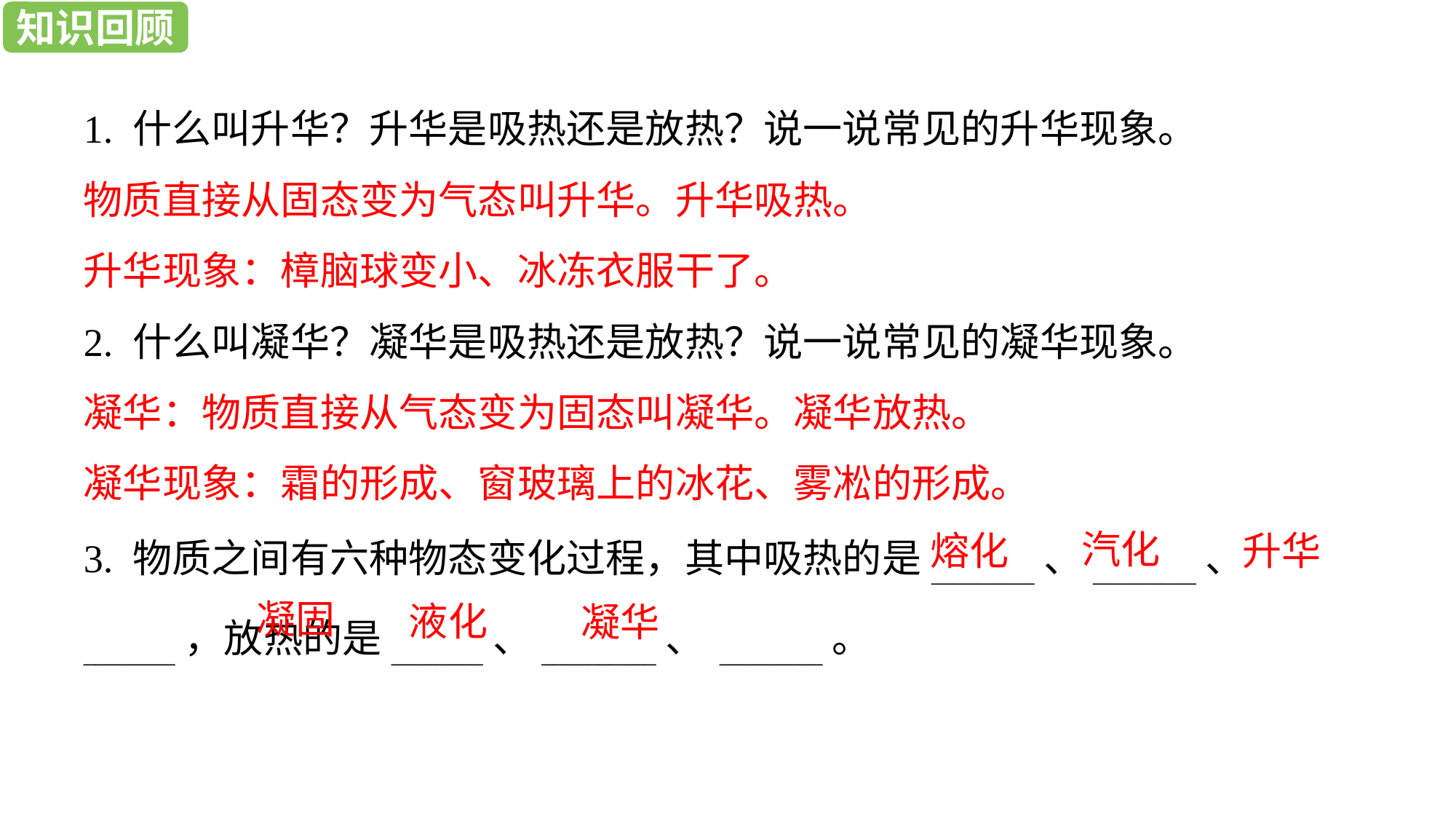

知识回顾
1. 什么叫升华？升华是吸热还是放热？说一说常见的升华现象。
物质直接从固态变为气态叫升华。升华吸热。
升华现象：樟脑球变小、冰冻衣服干了。
2. 什么叫凝华？凝华是吸热还是放热？说一说常见的凝华现象。
凝华：物质直接从气态变为固态叫凝华。凝华放热。
凝华现象：霜的形成、窗玻璃上的冰花、雾凇的形成。
3. 物质之间有六种物态变化过程，其中吸热的是_________、_________、 ________，放热的是________、__________、 _________。
汽化
升华
熔化
凝固
液化
凝华